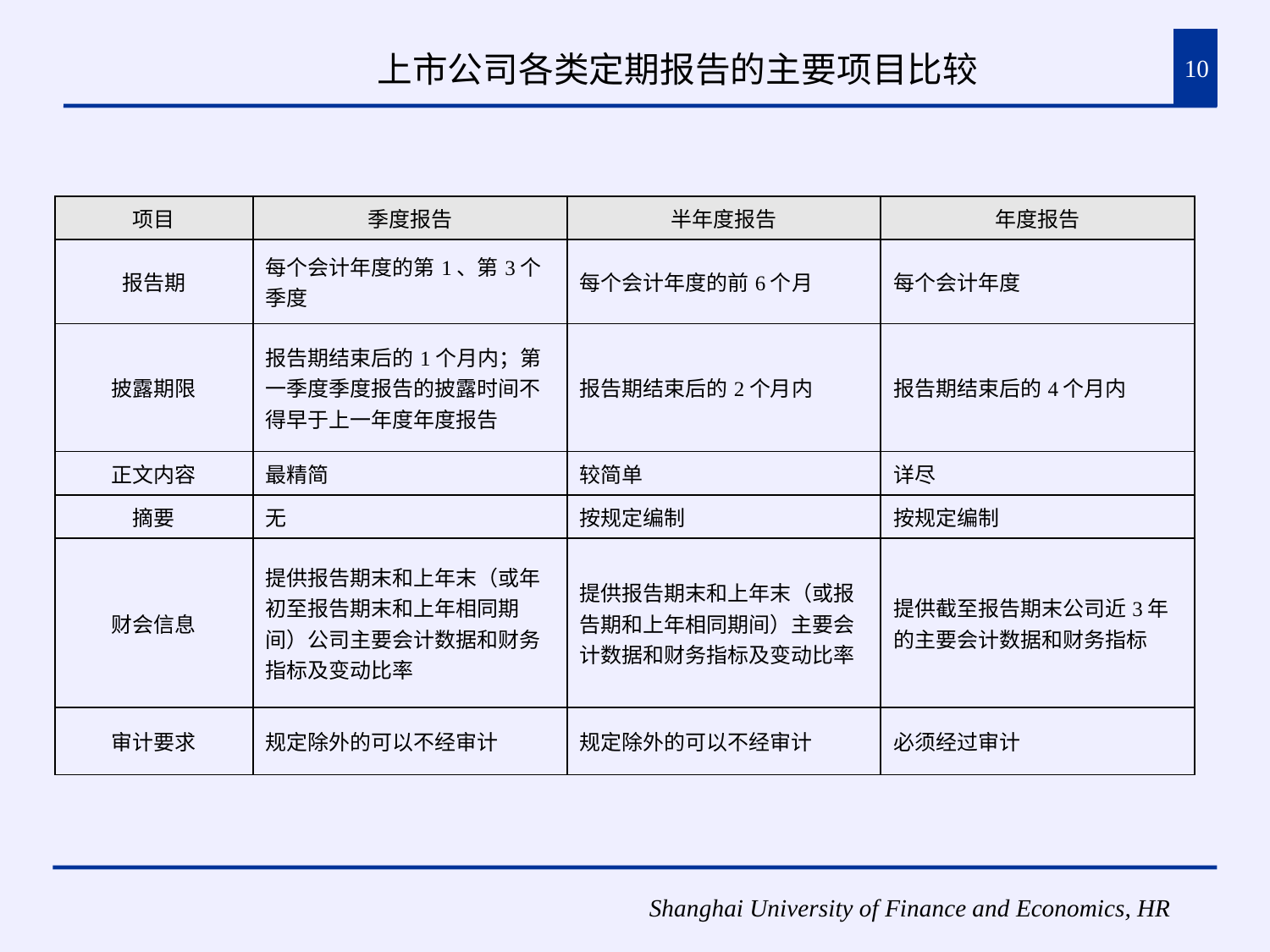

# 上市公司各类定期报告的主要项目比较
10
| 项目 | 季度报告 | 半年度报告 | 年度报告 |
| --- | --- | --- | --- |
| 报告期 | 每个会计年度的第1、第3个季度 | 每个会计年度的前6个月 | 每个会计年度 |
| 披露期限 | 报告期结束后的1个月内；第一季度季度报告的披露时间不得早于上一年度年度报告 | 报告期结束后的2个月内 | 报告期结束后的4个月内 |
| 正文内容 | 最精简 | 较简单 | 详尽 |
| 摘要 | 无 | 按规定编制 | 按规定编制 |
| 财会信息 | 提供报告期末和上年末（或年初至报告期末和上年相同期间）公司主要会计数据和财务指标及变动比率 | 提供报告期末和上年末（或报告期和上年相同期间）主要会计数据和财务指标及变动比率 | 提供截至报告期末公司近3年的主要会计数据和财务指标 |
| 审计要求 | 规定除外的可以不经审计 | 规定除外的可以不经审计 | 必须经过审计 |